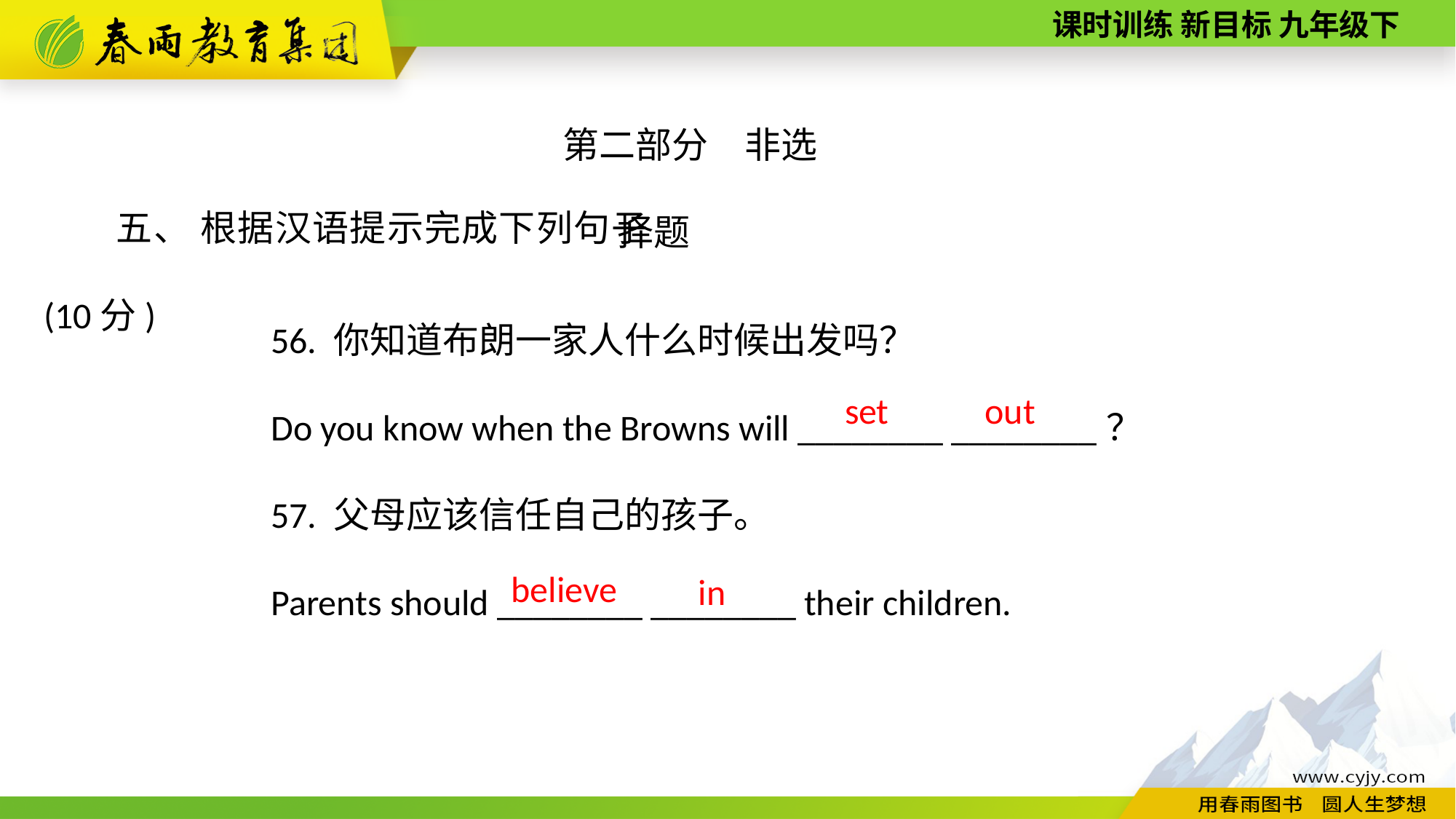

第二部分　非选择题
五、 根据汉语提示完成下列句子(10分)
56. 你知道布朗一家人什么时候出发吗？
Do you know when the Browns will ________ ________？
57. 父母应该信任自己的孩子。
Parents should ________ ________ their children.
set
out
believe
in